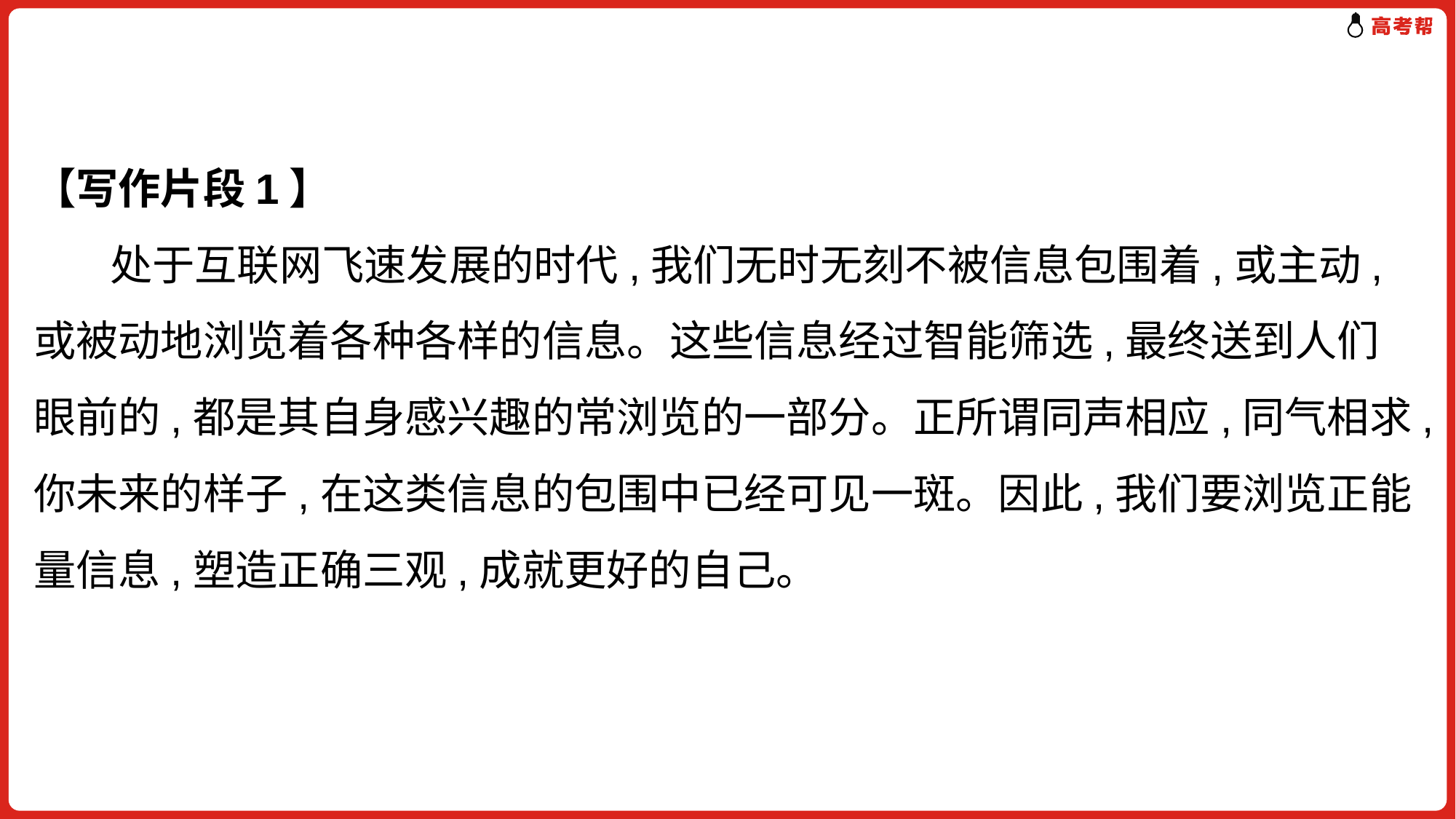

【写作片段1】
       处于互联网飞速发展的时代,我们无时无刻不被信息包围着,或主动,或被动地浏览着各种各样的信息。这些信息经过智能筛选,最终送到人们眼前的,都是其自身感兴趣的常浏览的一部分。正所谓同声相应,同气相求,你未来的样子,在这类信息的包围中已经可见一斑。因此,我们要浏览正能量信息,塑造正确三观,成就更好的自己。